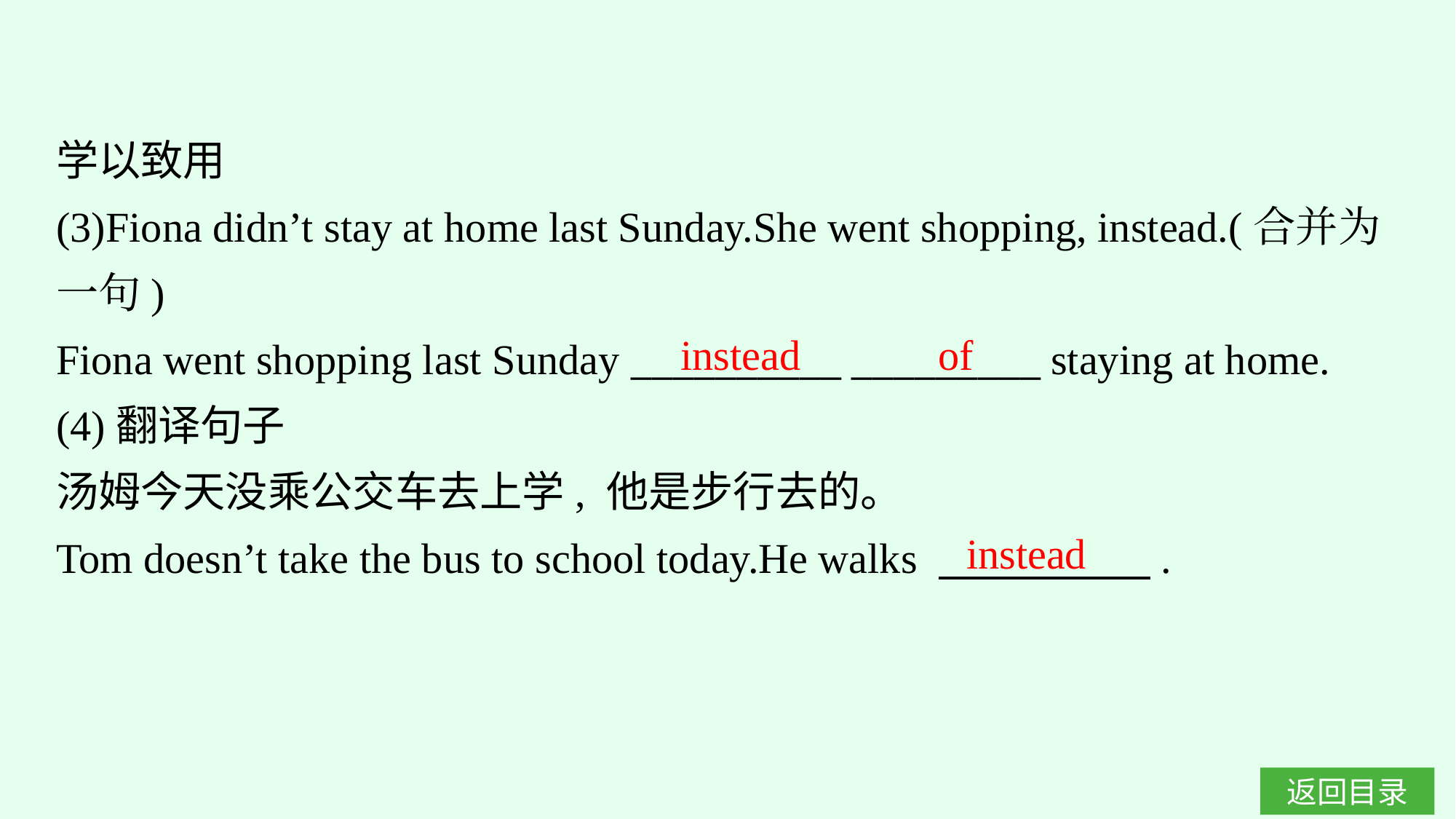

学以致用
(3)Fiona didn’t stay at home last Sunday.She went shopping, instead.(合并为一句)
Fiona went shopping last Sunday __________ _________ staying at home.
(4)翻译句子
汤姆今天没乘公交车去上学, 他是步行去的。
Tom doesn’t take the bus to school today.He walks 　　　　　.
instead             of
instead